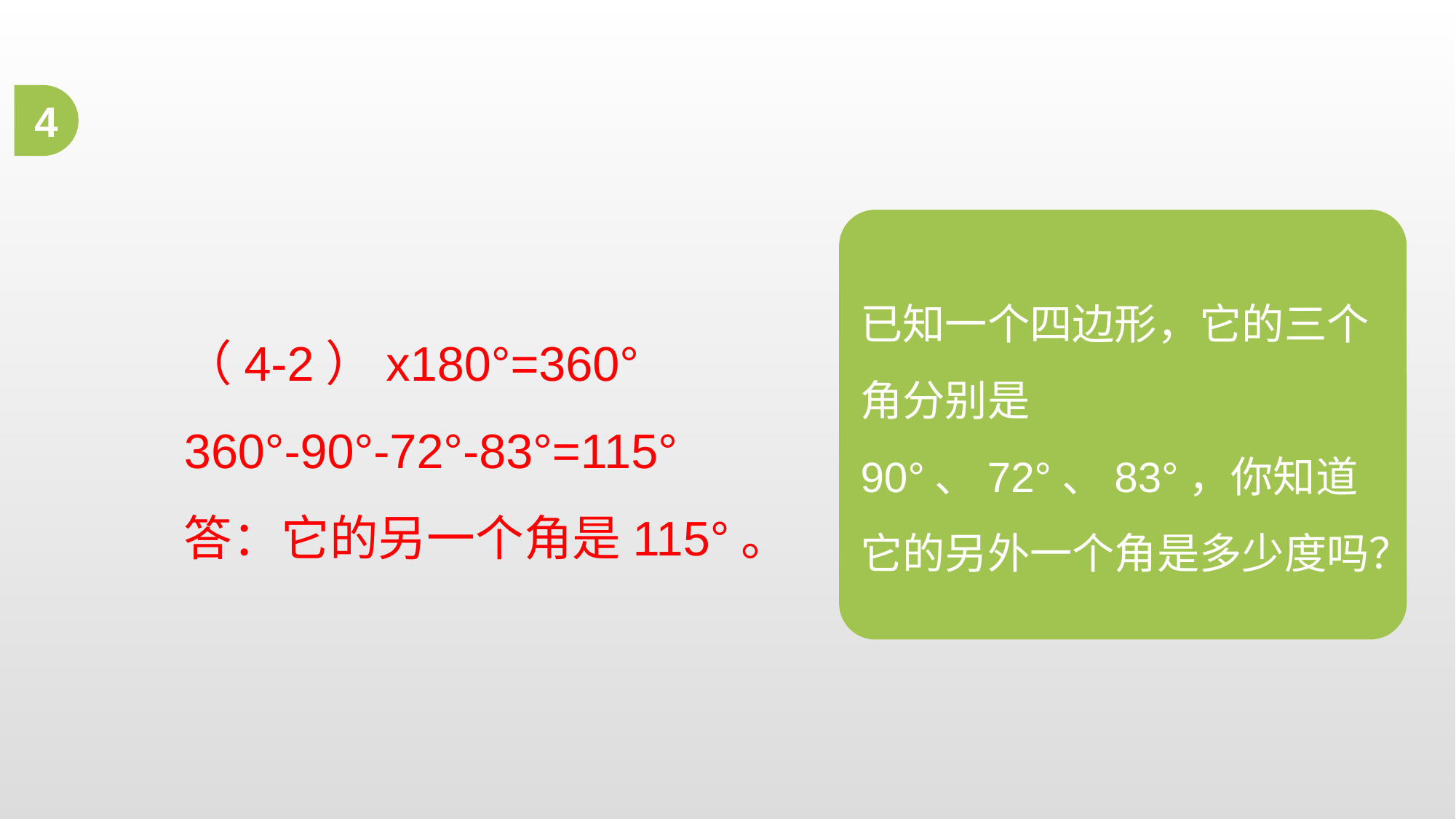

4
已知一个四边形，它的三个角分别是90°、72°、83°，你知道它的另外一个角是多少度吗？
（4-2）x180°=360°
360°-90°-72°-83°=115°
答：它的另一个角是115°。